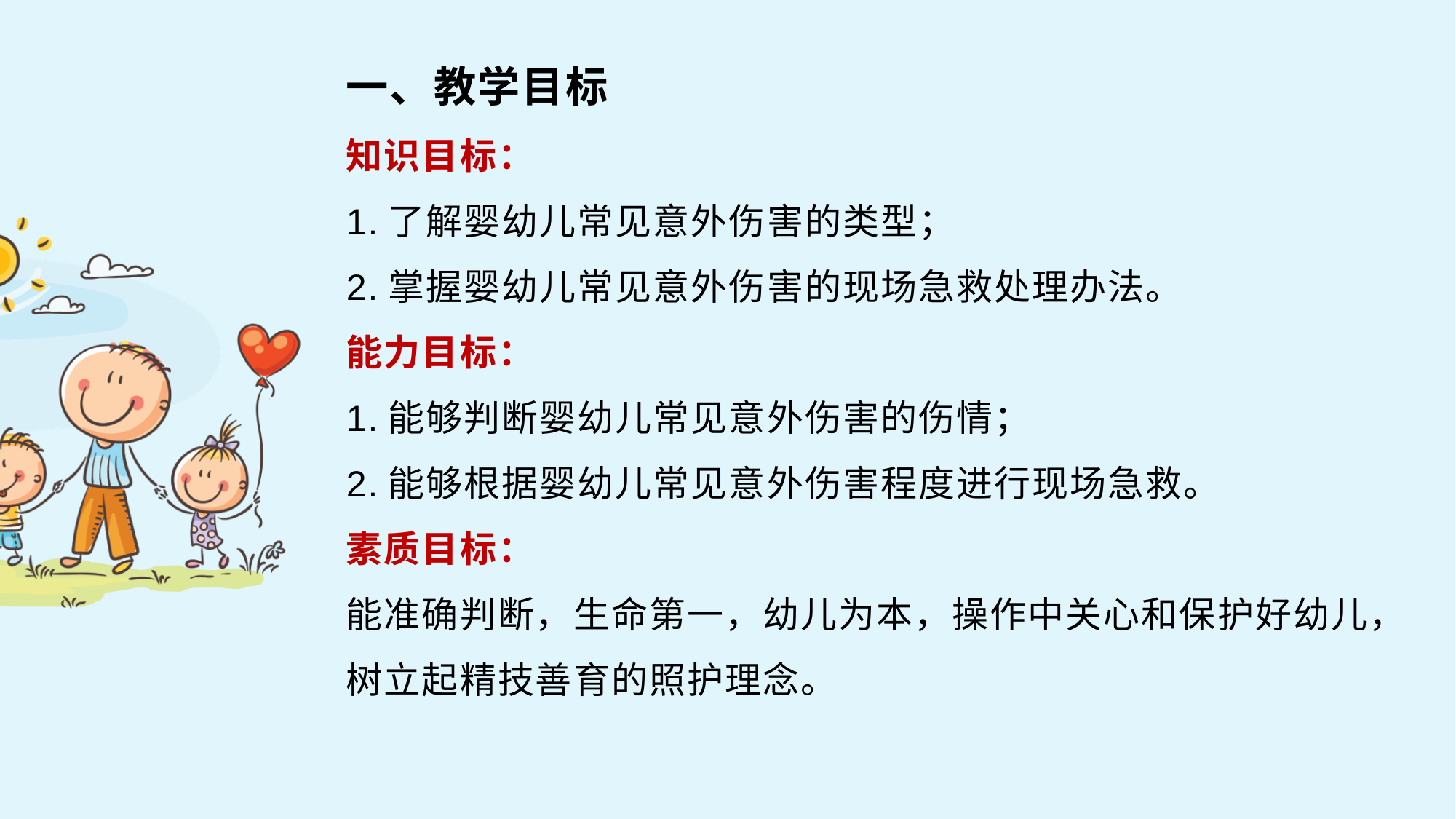

一、教学目标
知识目标：
1.了解婴幼儿常见意外伤害的类型；
2.掌握婴幼儿常见意外伤害的现场急救处理办法。
能力目标：
1.能够判断婴幼儿常见意外伤害的伤情；
2.能够根据婴幼儿常见意外伤害程度进行现场急救。
素质目标：
能准确判断，生命第一，幼儿为本，操作中关心和保护好幼儿，树立起精技善育的照护理念。